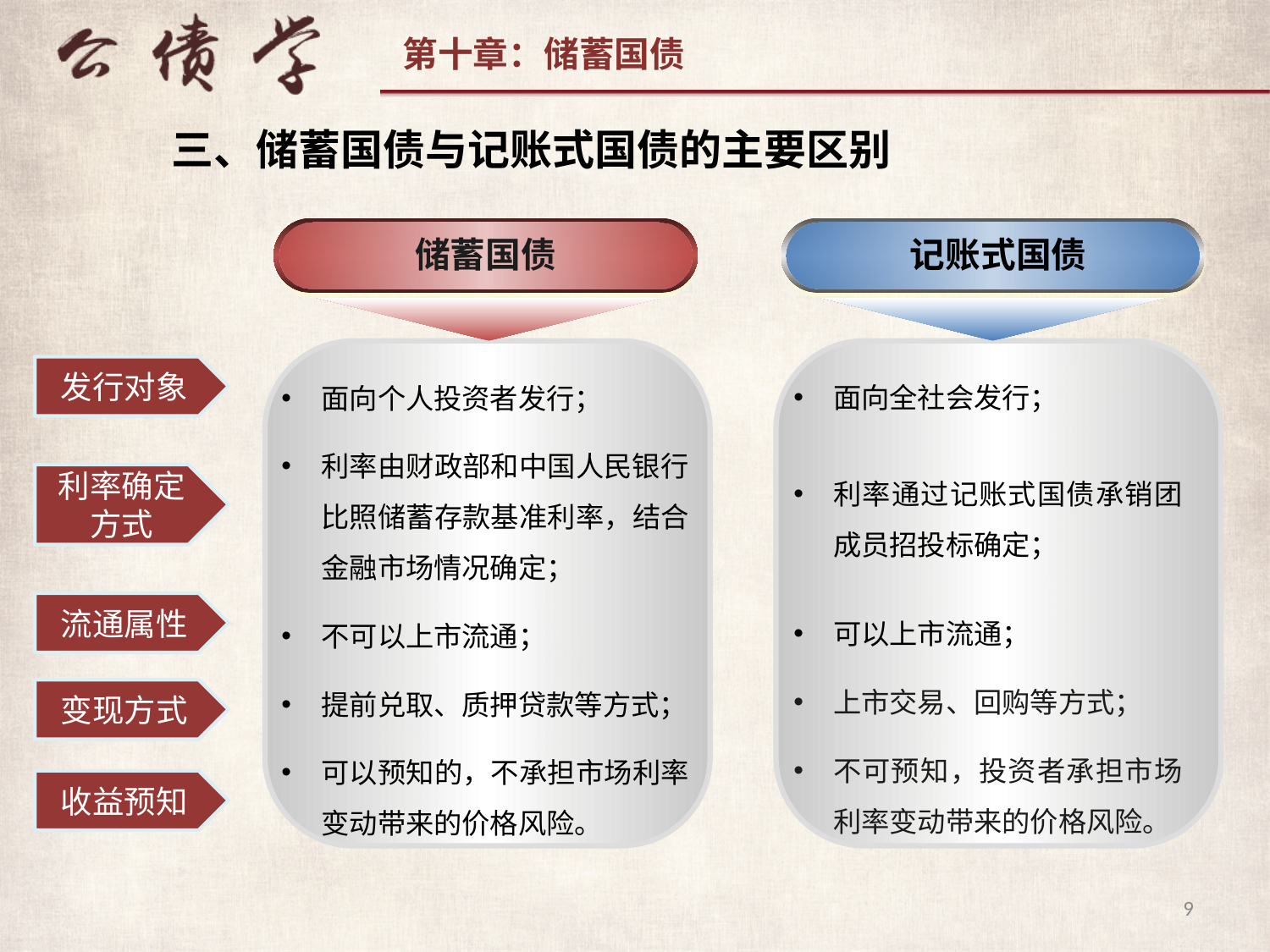

三、储蓄国债与记账式国债的主要区别

储蓄国债
记账式国债

发行对象
面向全社会发行；
利率通过记账式国债承销团成员招投标确定；
可以上市流通；
上市交易、回购等方式；
不可预知，投资者承担市场利率变动带来的价格风险。
面向个人投资者发行；
利率由财政部和中国人民银行比照储蓄存款基准利率，结合金融市场情况确定；
不可以上市流通；
提前兑取、质押贷款等方式；
可以预知的，不承担市场利率变动带来的价格风险。

利率确定方式
流通属性
变现方式
收益预知
9